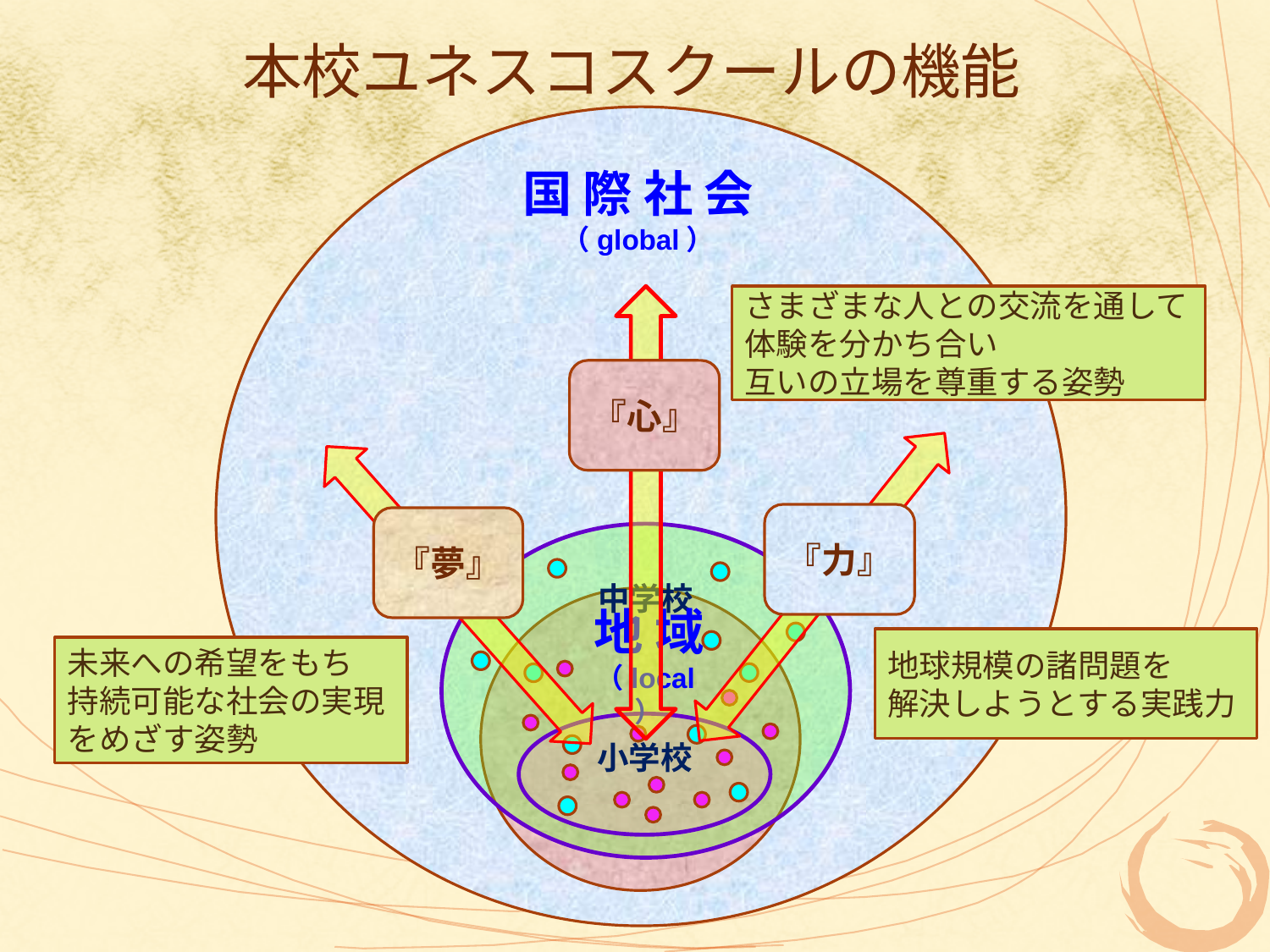

# 本校ユネスコスクールの機能

国 際 社 会（global）
さまざまな人との交流を通して体験を分かち合い
互いの立場を尊重する姿勢
『心』

『力』

地球規模の諸問題を
解決しようとする実践力
『夢』

未来への希望をもち
持続可能な社会の実現
をめざす姿勢
中学校

地 域（local）

小学校